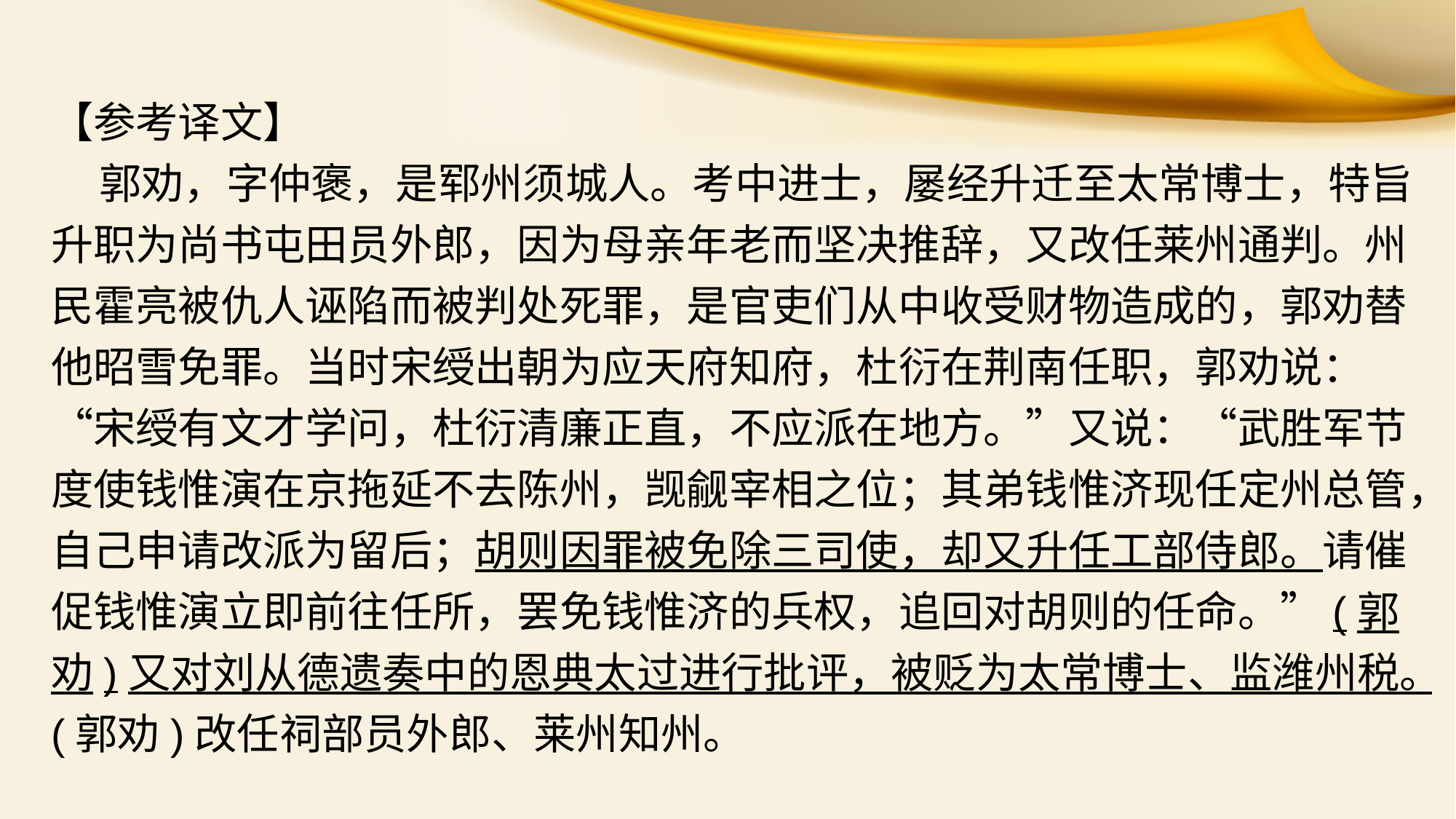

【参考译文】
    郭劝，字仲褒，是郓州须城人。考中进士，屡经升迁至太常博士，特旨升职为尚书屯田员外郎，因为母亲年老而坚决推辞，又改任莱州通判。州民霍亮被仇人诬陷而被判处死罪，是官吏们从中收受财物造成的，郭劝替他昭雪免罪。当时宋绶出朝为应天府知府，杜衍在荆南任职，郭劝说：“宋绶有文才学问，杜衍清廉正直，不应派在地方。”又说：“武胜军节度使钱惟演在京拖延不去陈州，觊觎宰相之位；其弟钱惟济现任定州总管，自己申请改派为留后；胡则因罪被免除三司使，却又升任工部侍郎。请催促钱惟演立即前往任所，罢免钱惟济的兵权，追回对胡则的任命。”(郭劝)又对刘从德遗奏中的恩典太过进行批评，被贬为太常博士、监潍州税。(郭劝)改任祠部员外郎、莱州知州。